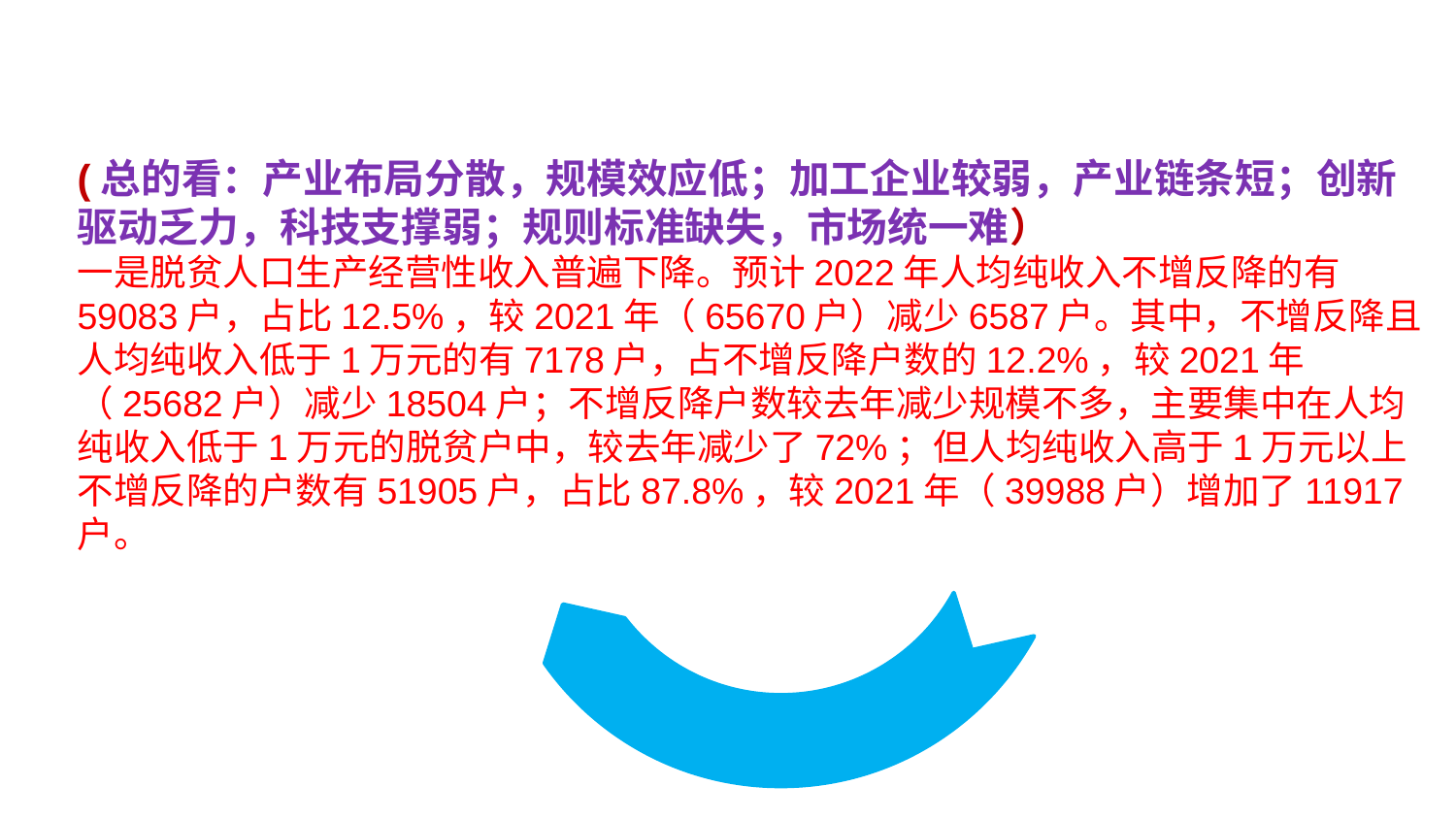

(总的看：产业布局分散，规模效应低；加工企业较弱，产业链条短；创新驱动乏力，科技支撑弱；规则标准缺失，市场统一难）
一是脱贫人口生产经营性收入普遍下降。预计2022年人均纯收入不增反降的有59083户，占比12.5%，较2021年（65670户）减少6587户。其中，不增反降且人均纯收入低于1万元的有7178户，占不增反降户数的12.2%，较2021年（25682户）减少18504户；不增反降户数较去年减少规模不多，主要集中在人均纯收入低于1万元的脱贫户中，较去年减少了72%；但人均纯收入高于1万元以上不增反降的户数有51905户，占比87.8%，较2021年（39988户）增加了11917户。